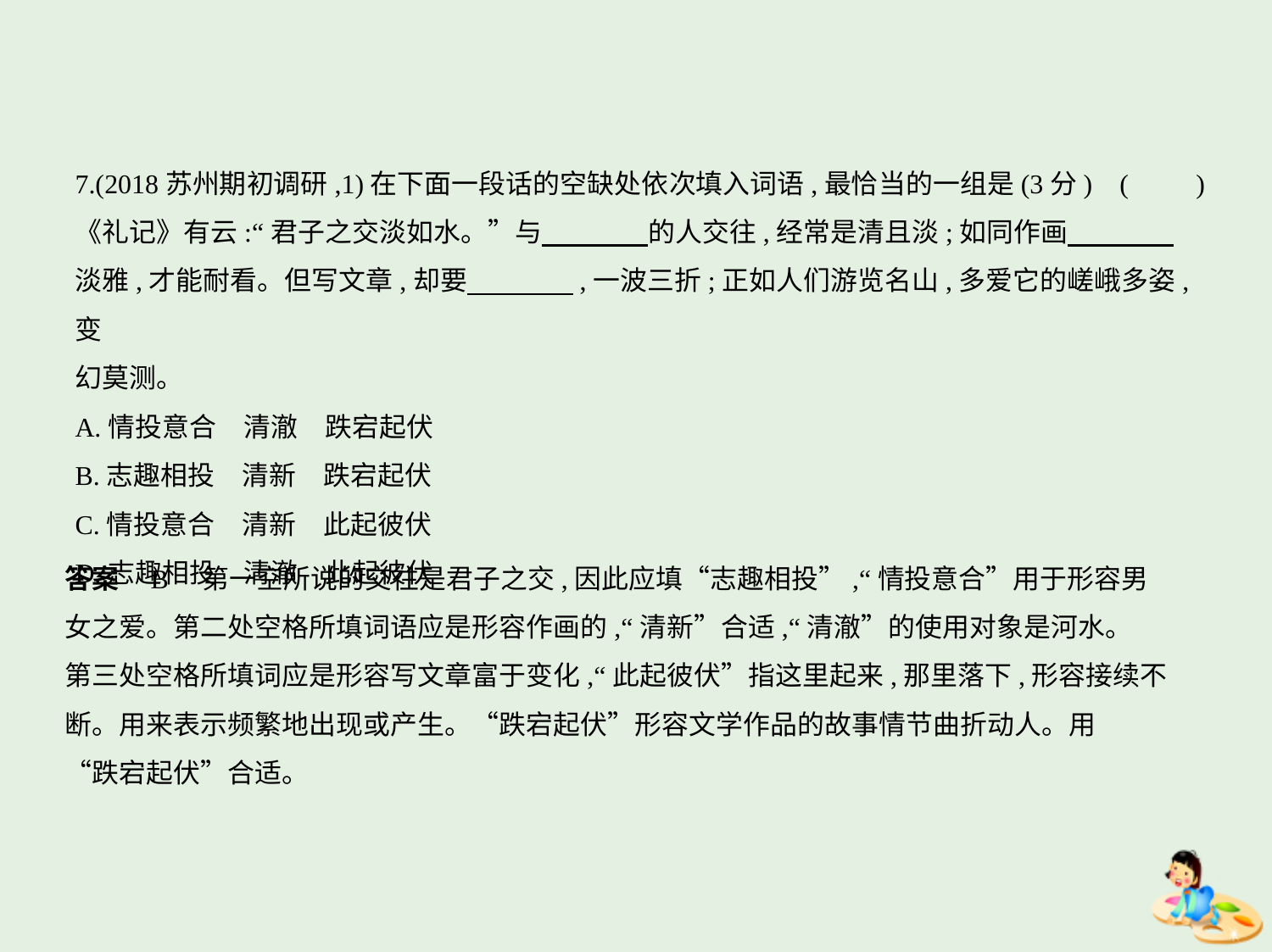

7.(2018苏州期初调研,1)在下面一段话的空缺处依次填入词语,最恰当的一组是(3分) (　　)
《礼记》有云:“君子之交淡如水。”与　　　    的人交往,经常是清且淡;如同作画　　　    
淡雅,才能耐看。但写文章,却要　　　    ,一波三折;正如人们游览名山,多爱它的嵯峨多姿,变
幻莫测。
A.情投意合　清澈　跌宕起伏
B.志趣相投　清新　跌宕起伏
C.情投意合　清新　此起彼伏
D.志趣相投　清澈　此起彼伏
答案    B　第一空所说的交往是君子之交,因此应填“志趣相投”,“情投意合”用于形容男
女之爱。第二处空格所填词语应是形容作画的,“清新”合适,“清澈”的使用对象是河水。
第三处空格所填词应是形容写文章富于变化,“此起彼伏”指这里起来,那里落下,形容接续不
断。用来表示频繁地出现或产生。“跌宕起伏”形容文学作品的故事情节曲折动人。用
“跌宕起伏”合适。